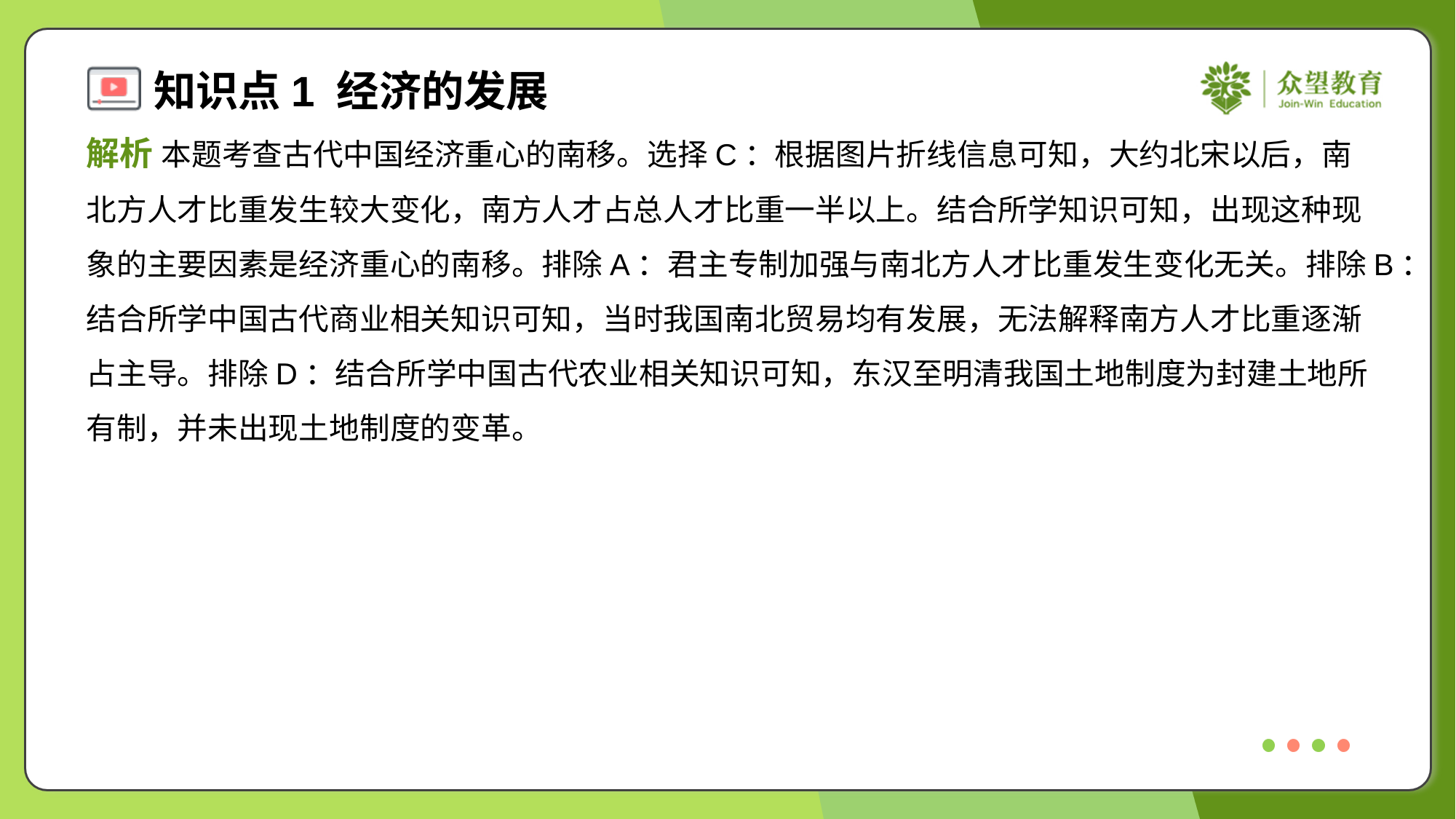

解析 本题考查古代中国经济重心的南移。选择C：根据图片折线信息可知，大约北宋以后，南
北方人才比重发生较大变化，南方人才占总人才比重一半以上。结合所学知识可知，出现这种现
象的主要因素是经济重心的南移。排除A：君主专制加强与南北方人才比重发生变化无关。排除B：
结合所学中国古代商业相关知识可知，当时我国南北贸易均有发展，无法解释南方人才比重逐渐
占主导。排除D：结合所学中国古代农业相关知识可知，东汉至明清我国土地制度为封建土地所
有制，并未出现土地制度的变革。